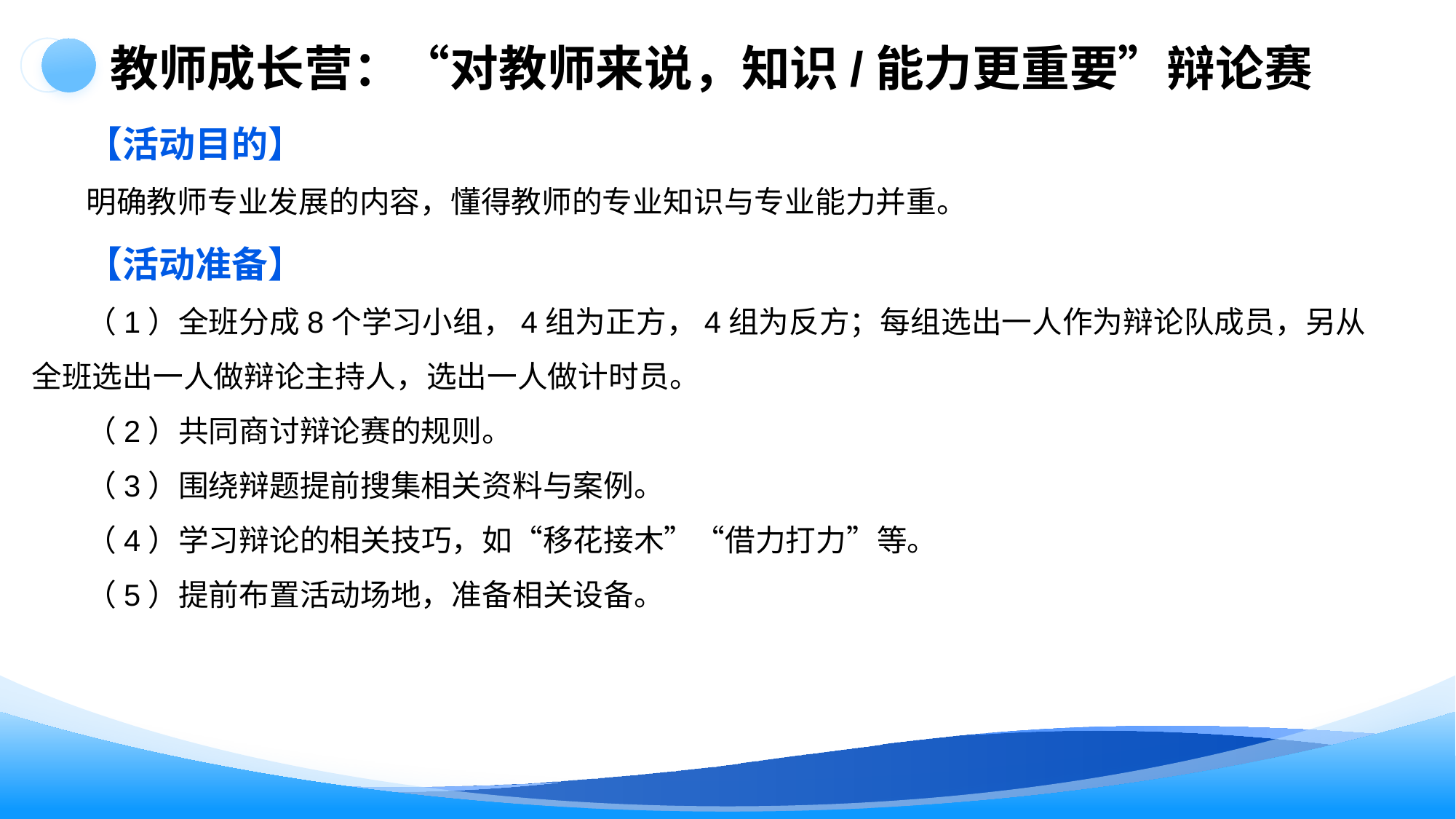

教师成长营：“对教师来说，知识/能力更重要”辩论赛

【活动目的】
明确教师专业发展的内容，懂得教师的专业知识与专业能力并重。
【活动准备】
（1）全班分成8个学习小组，4组为正方，4组为反方；每组选出一人作为辩论队成员，另从全班选出一人做辩论主持人，选出一人做计时员。
（2）共同商讨辩论赛的规则。
（3）围绕辩题提前搜集相关资料与案例。
（4）学习辩论的相关技巧，如“移花接木”“借力打力”等。
（5）提前布置活动场地，准备相关设备。